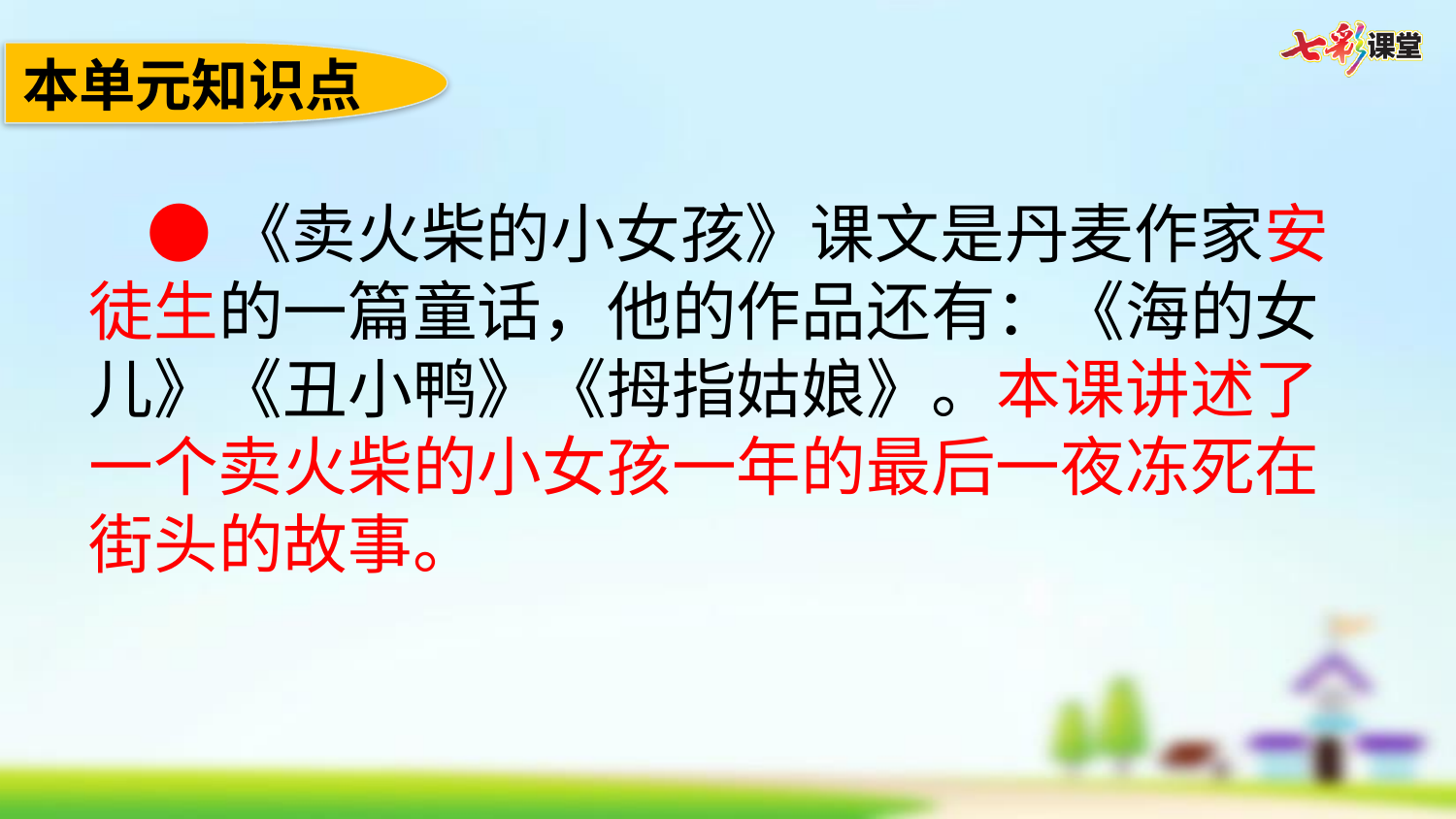

本单元知识点
    ●《卖火柴的小女孩》课文是丹麦作家安徒生的一篇童话，他的作品还有：《海的女儿》《丑小鸭》《拇指姑娘》。本课讲述了一个卖火柴的小女孩一年的最后一夜冻死在街头的故事。